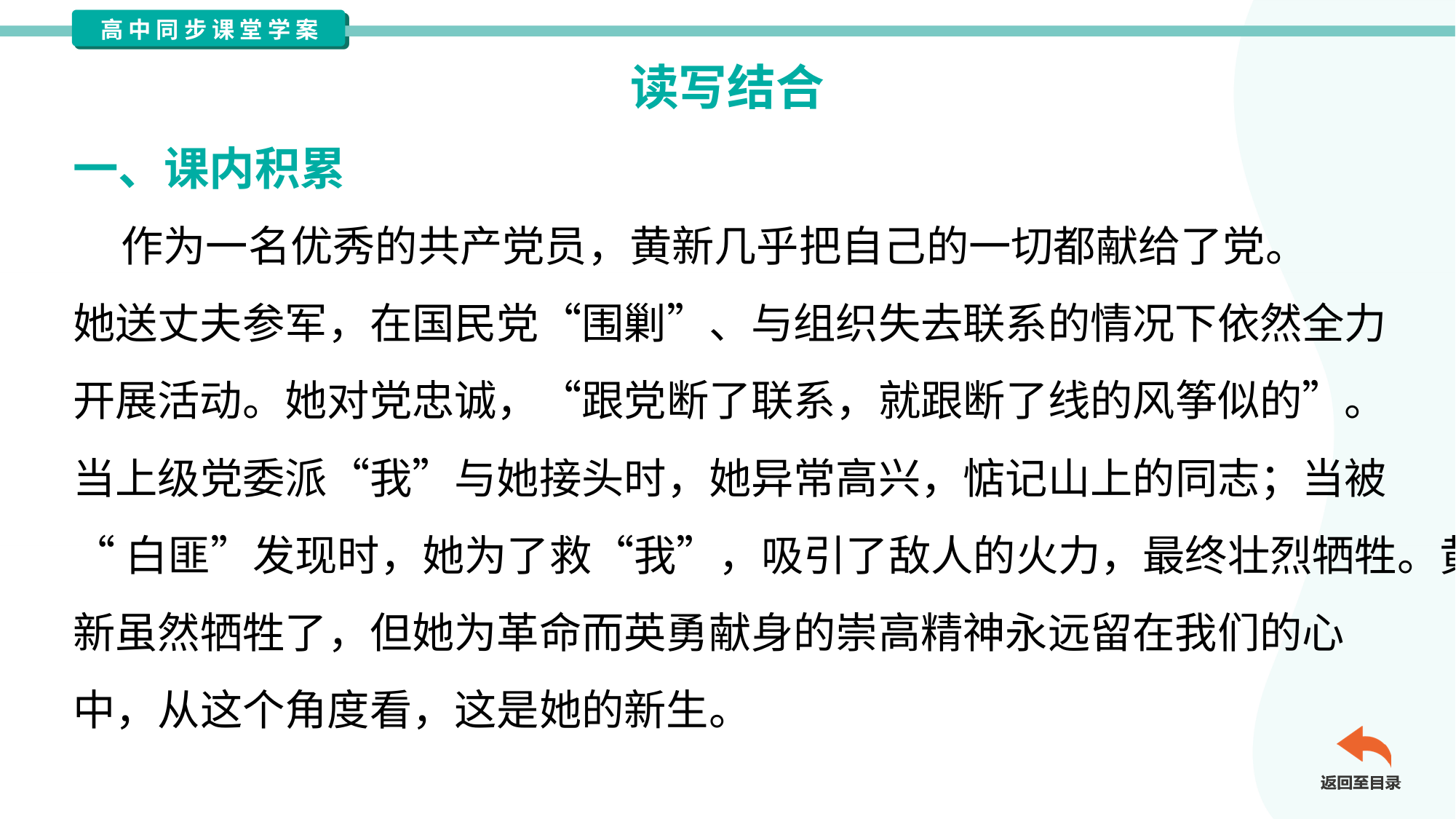

读写结合
一、课内积累
    作为一名优秀的共产党员，黄新几乎把自己的一切都献给了党。
她送丈夫参军，在国民党“围剿”、与组织失去联系的情况下依然全力
开展活动。她对党忠诚，“跟党断了联系，就跟断了线的风筝似的”。
当上级党委派“我”与她接头时，她异常高兴，惦记山上的同志；当被
“白匪”发现时，她为了救“我”，吸引了敌人的火力，最终壮烈牺牲。黄
新虽然牺牲了，但她为革命而英勇献身的崇高精神永远留在我们的心
中，从这个角度看，这是她的新生。